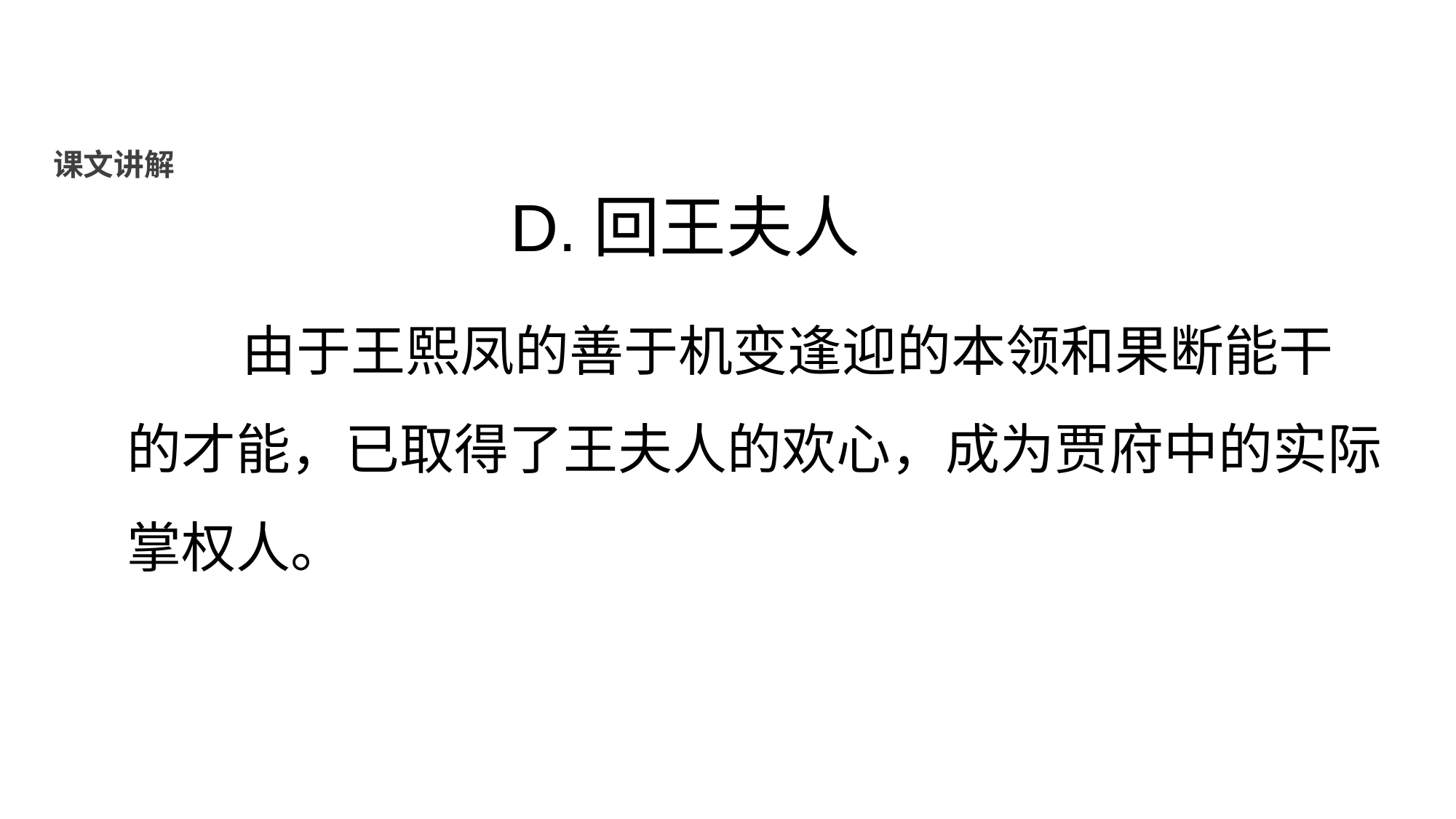

课文讲解
D.回王夫人
              由于王熙凤的善于机变逢迎的本领和果断能干的才能，已取得了王夫人的欢心，成为贾府中的实际掌权人。